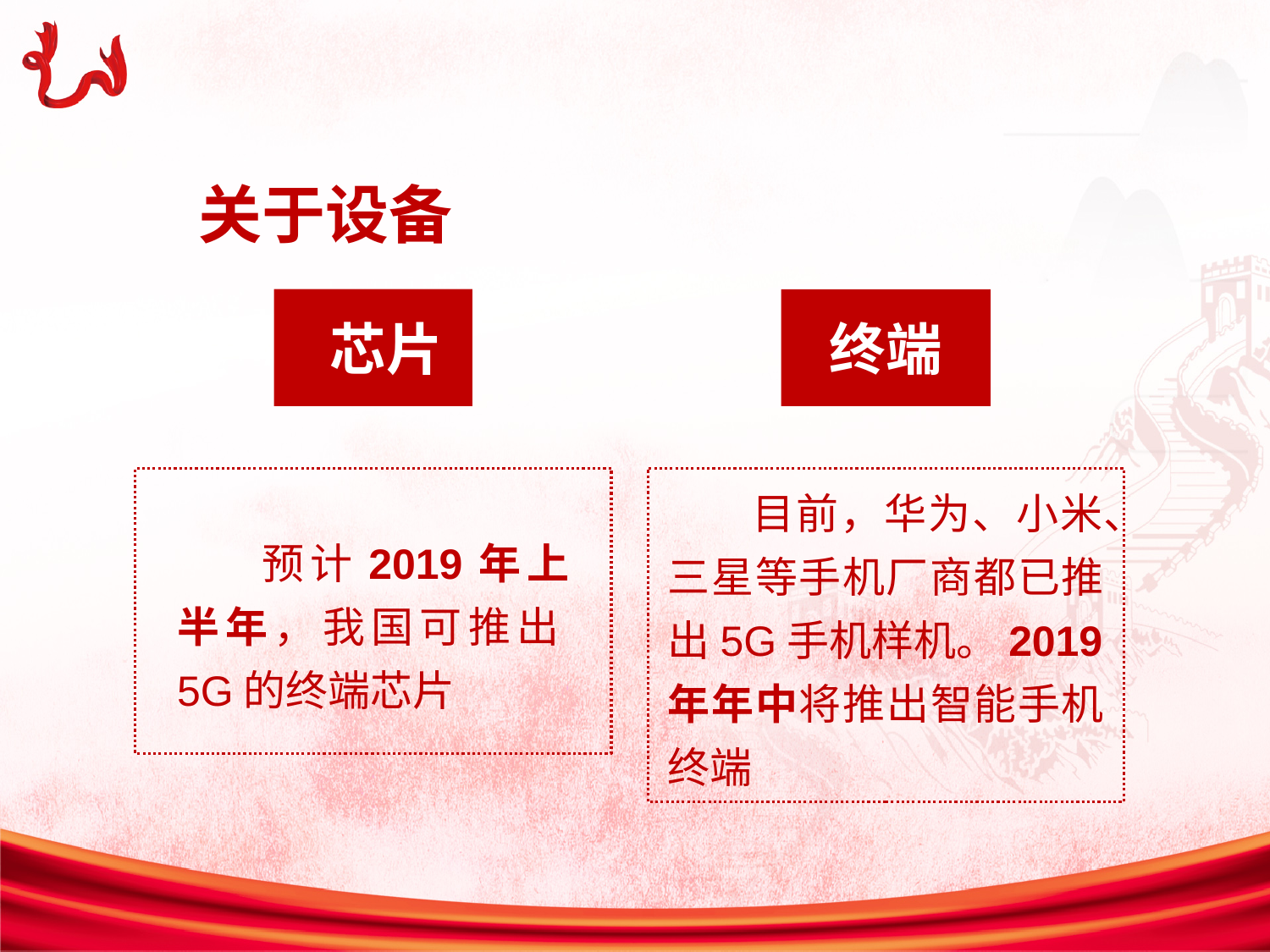

关于设备
 芯片
终端
目前，华为、小米、三星等手机厂商都已推出5G手机样机。2019年年中将推出智能手机终端

预计2019年上半年，我国可推出5G的终端芯片